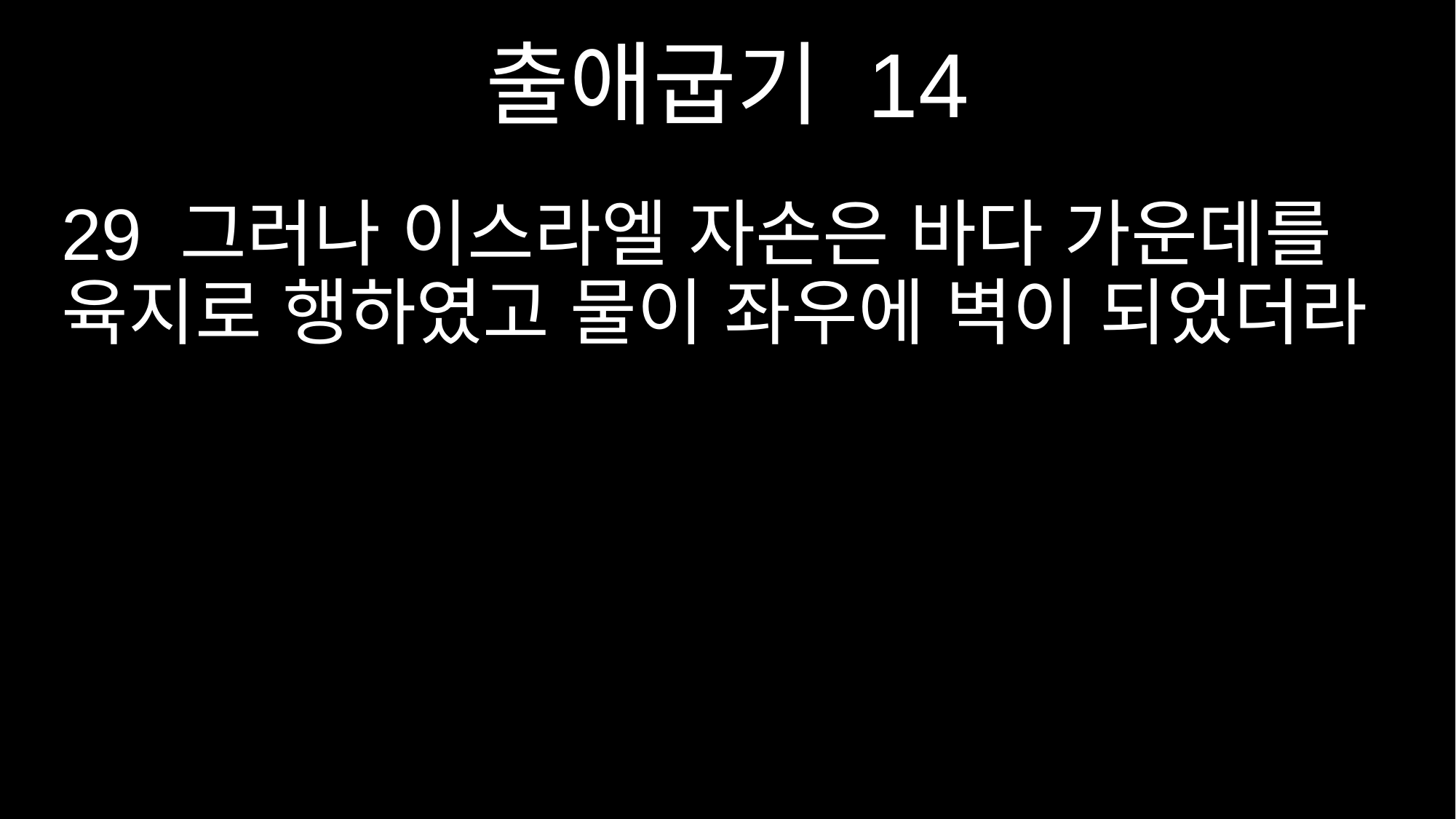

출애굽기 14
29 그러나 이스라엘 자손은 바다 가운데를 육지로 행하였고 물이 좌우에 벽이 되었더라